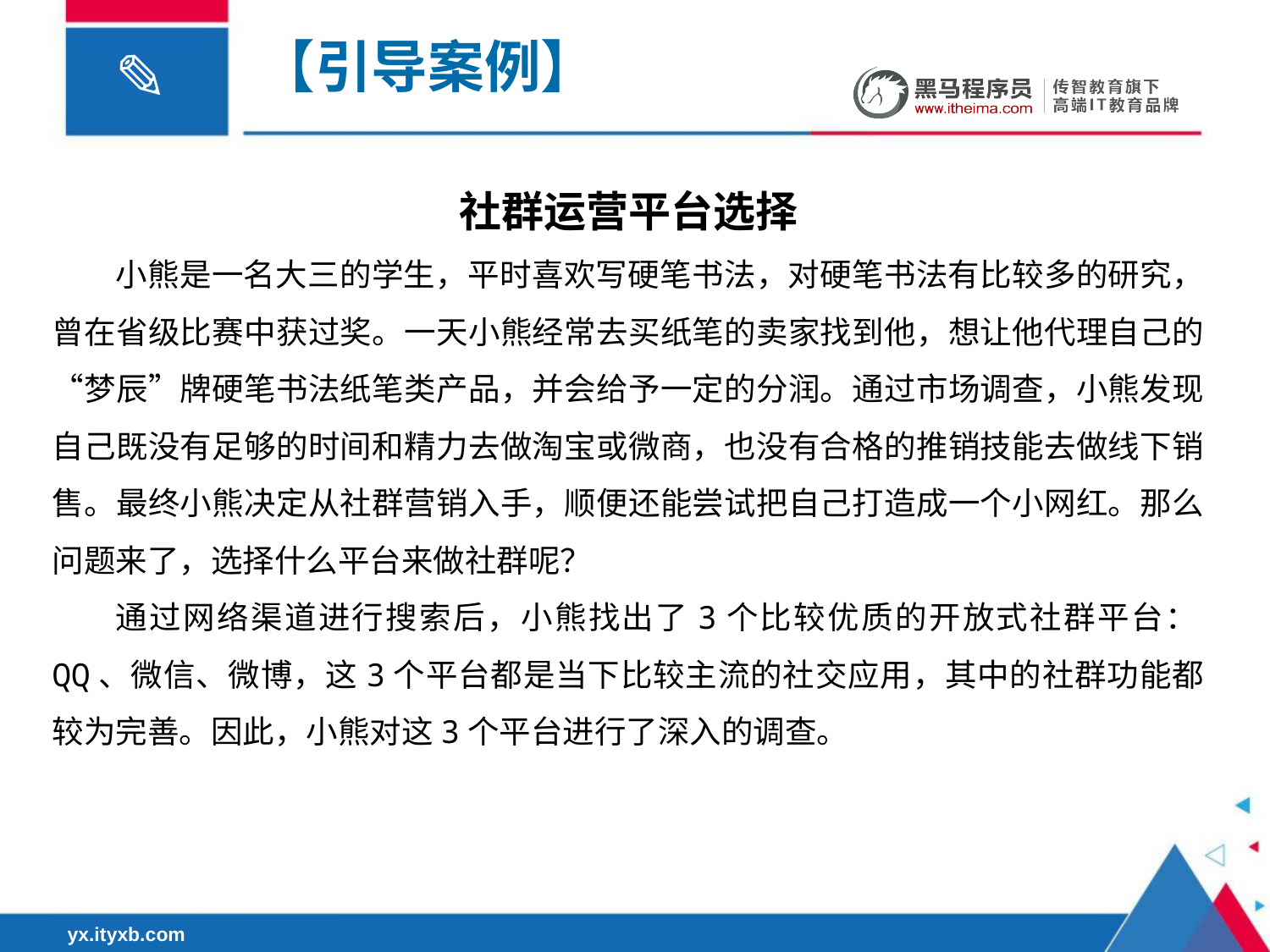

# 【引导案例】
社群运营平台选择
小熊是一名大三的学生，平时喜欢写硬笔书法，对硬笔书法有比较多的研究，曾在省级比赛中获过奖。一天小熊经常去买纸笔的卖家找到他，想让他代理自己的“梦辰”牌硬笔书法纸笔类产品，并会给予一定的分润。通过市场调查，小熊发现自己既没有足够的时间和精力去做淘宝或微商，也没有合格的推销技能去做线下销售。最终小熊决定从社群营销入手，顺便还能尝试把自己打造成一个小网红。那么问题来了，选择什么平台来做社群呢？
通过网络渠道进行搜索后，小熊找出了3个比较优质的开放式社群平台：QQ、微信、微博，这3个平台都是当下比较主流的社交应用，其中的社群功能都较为完善。因此，小熊对这3个平台进行了深入的调查。